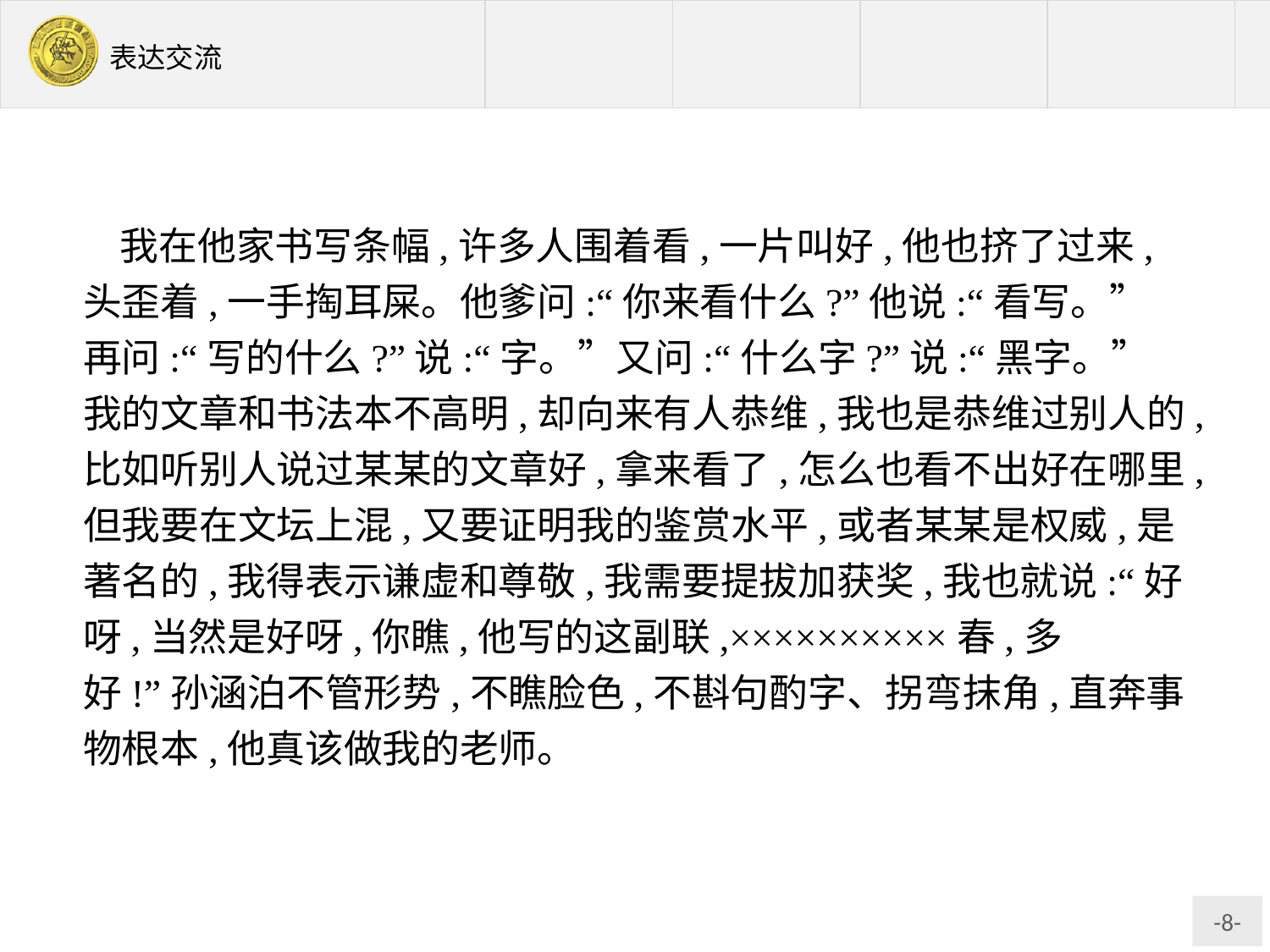

我在他家书写条幅,许多人围着看,一片叫好,他也挤了过来,头歪着,一手掏耳屎。他爹问:“你来看什么?”他说:“看写。”再问:“写的什么?”说:“字。”又问:“什么字?”说:“黑字。”我的文章和书法本不高明,却向来有人恭维,我也是恭维过别人的,比如听别人说过某某的文章好,拿来看了,怎么也看不出好在哪里,但我要在文坛上混,又要证明我的鉴赏水平,或者某某是权威,是著名的,我得表示谦虚和尊敬,我需要提拔加获奖,我也就说:“好呀,当然是好呀,你瞧,他写的这副联,××××××××××春,多好!”孙涵泊不管形势,不瞧脸色,不斟句酌字、拐弯抹角,直奔事物根本,他真该做我的老师。